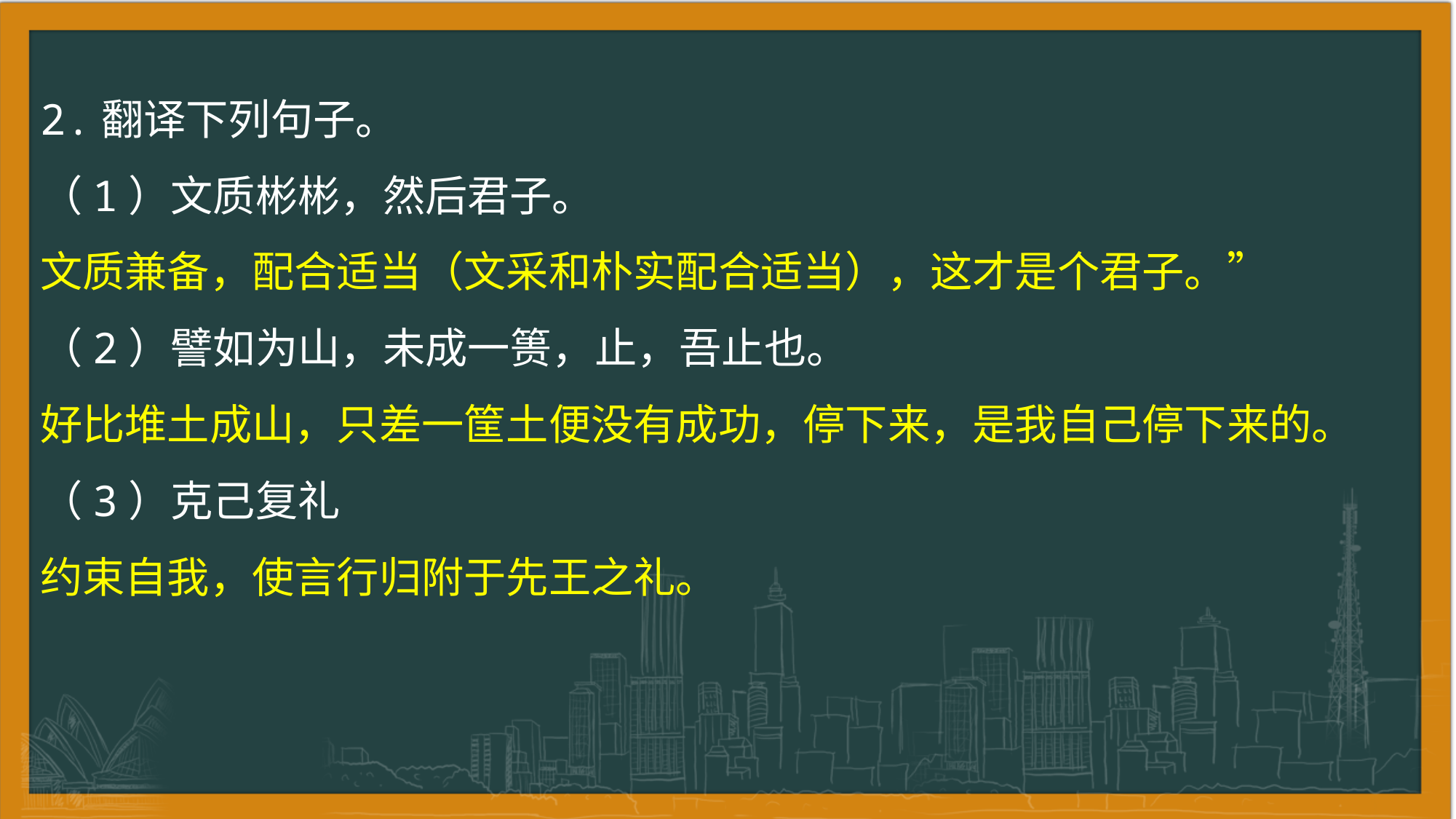

2.翻译下列句子。
（1）文质彬彬，然后君子。
文质兼备，配合适当（文采和朴实配合适当），这才是个君子。”
（2）譬如为山，未成一篑，止，吾止也。
好比堆土成山，只差一筐土便没有成功，停下来，是我自己停下来的。
（3）克己复礼
约束自我，使言行归附于先王之礼。